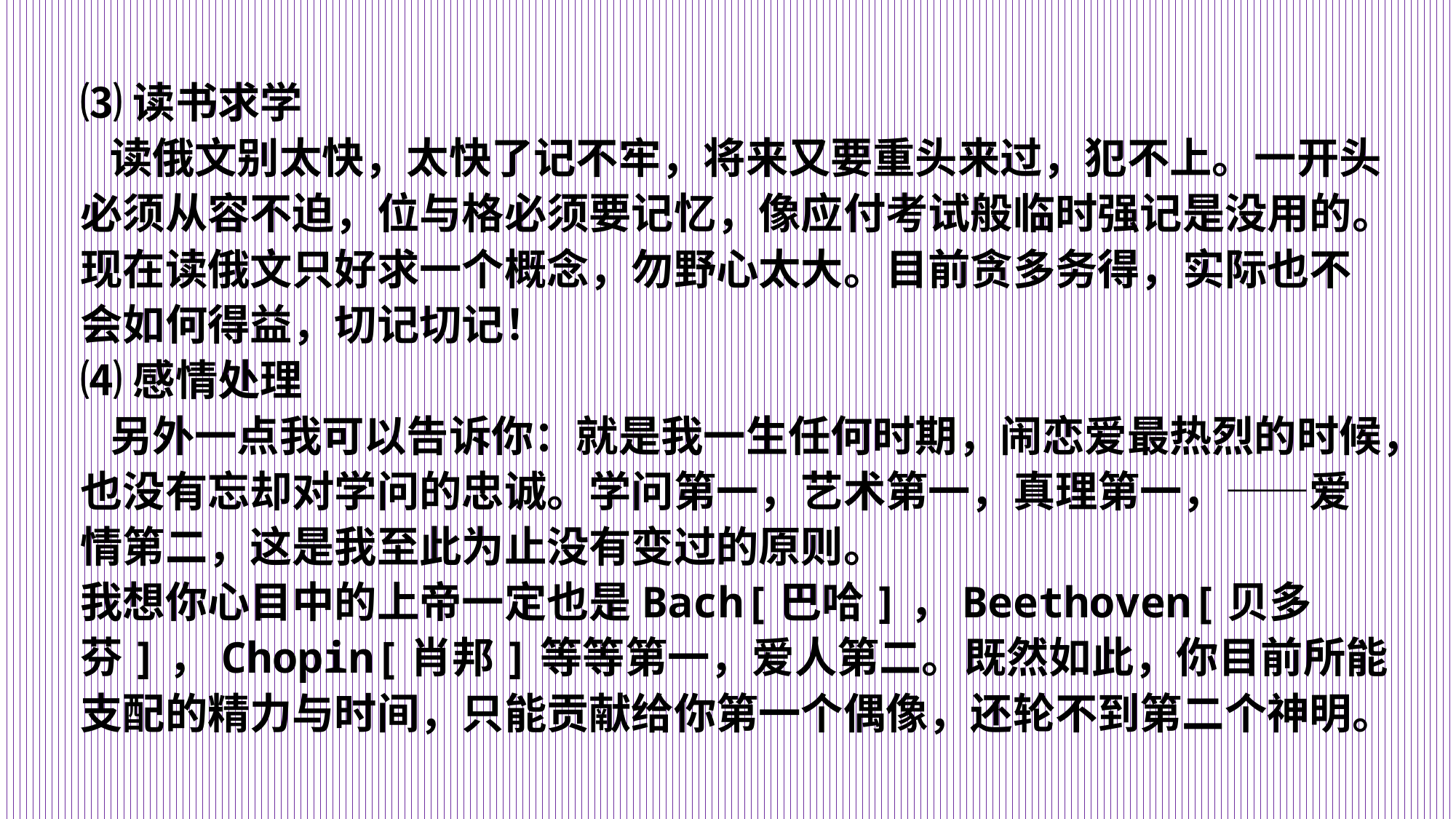

⑶读书求学
  读俄文别太快，太快了记不牢，将来又要重头来过，犯不上。一开头必须从容不迫，位与格必须要记忆，像应付考试般临时强记是没用的。现在读俄文只好求一个概念，勿野心太大。目前贪多务得，实际也不会如何得益，切记切记！
⑷感情处理
  另外一点我可以告诉你：就是我一生任何时期，闹恋爱最热烈的时候，也没有忘却对学问的忠诚。学问第一，艺术第一，真理第一，——爱情第二，这是我至此为止没有变过的原则。
我想你心目中的上帝一定也是Bach[巴哈]，Beethoven[贝多芬]，Chopin[肖邦]等等第一，爱人第二。既然如此，你目前所能支配的精力与时间，只能贡献给你第一个偶像，还轮不到第二个神明。